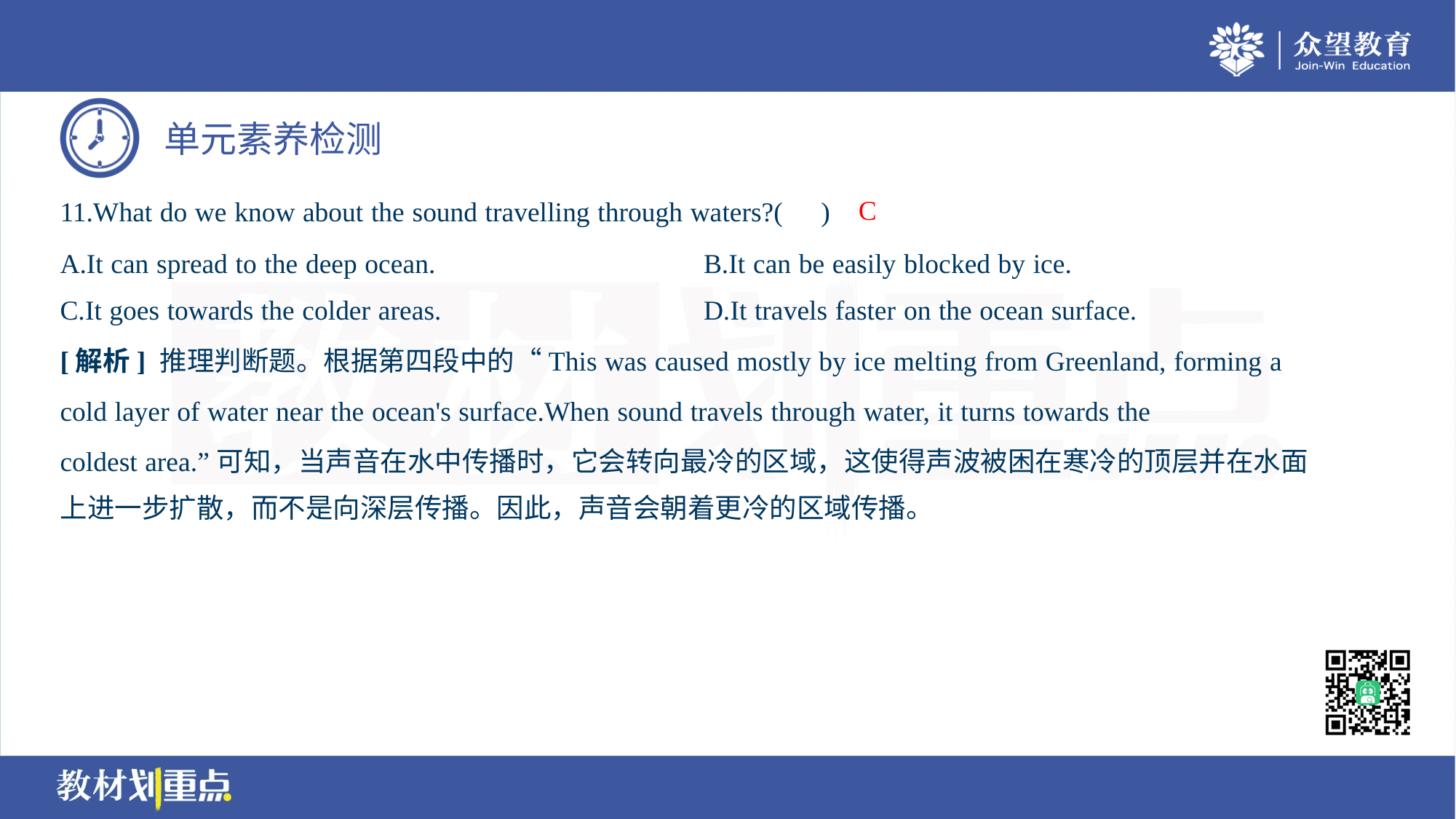

C
11.What do we know about the sound travelling through waters?(     )
A.It can spread to the deep ocean.	B.It can be easily blocked by ice.
C.It goes towards the colder areas.	D.It travels faster on the ocean surface.
[解析] 推理判断题。根据第四段中的“This was caused mostly by ice melting from Greenland, forming a
cold layer of water near the ocean's surface.When sound travels through water, it turns towards the
coldest area.”可知，当声音在水中传播时，它会转向最冷的区域，这使得声波被困在寒冷的顶层并在水面
上进一步扩散，而不是向深层传播。因此，声音会朝着更冷的区域传播。